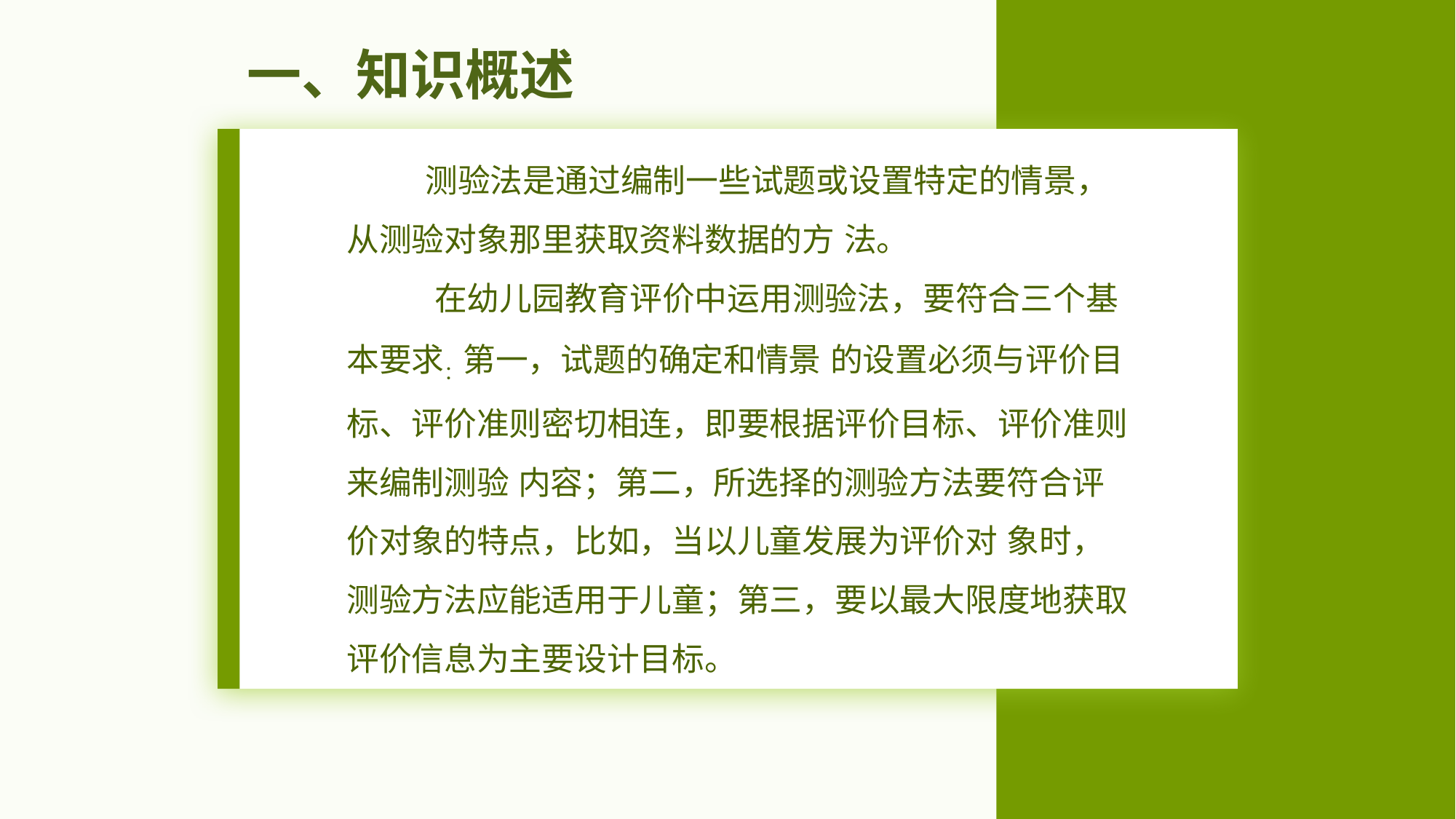

一、知识概述
        测验法是通过编制一些试题或设置特定的情景，从测验对象那里获取资料数据的方 法。
         在幼儿园教育评价中运用测验法，要符合三个基本要求：第一，试题的确定和情景 的设置必须与评价目标、评价准则密切相连，即要根据评价目标、评价准则来编制测验 内容；第二，所选择的测验方法要符合评价对象的特点，比如，当以儿童发展为评价对 象时，测验方法应能适用于儿童；第三，要以最大限度地获取评价信息为主要设计目标。